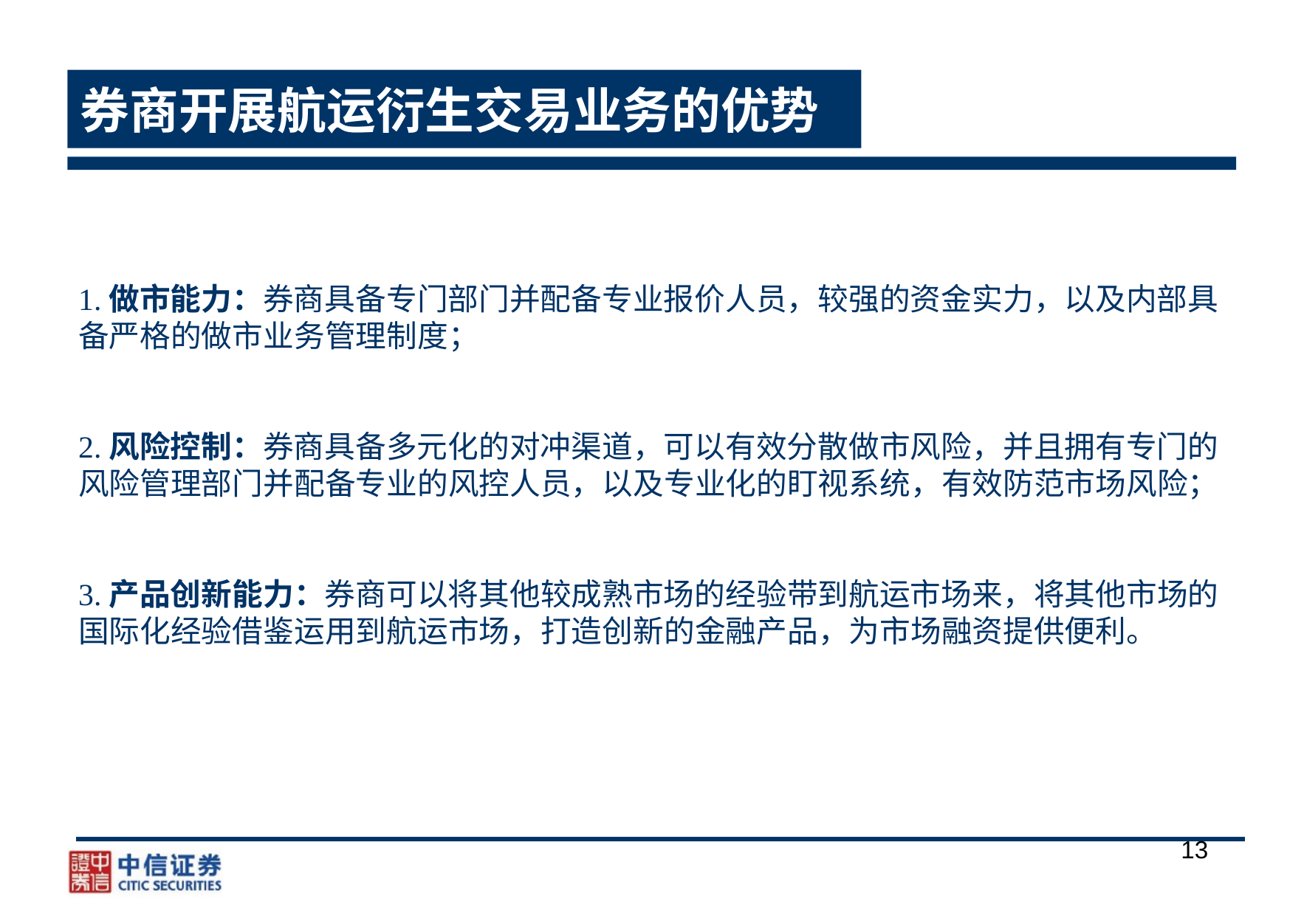

# 券商开展航运衍生交易业务的优势

1.做市能力：券商具备专门部门并配备专业报价人员，较强的资金实力，以及内部具备严格的做市业务管理制度；

2.风险控制：券商具备多元化的对冲渠道，可以有效分散做市风险，并且拥有专门的风险管理部门并配备专业的风控人员，以及专业化的盯视系统，有效防范市场风险；

3.产品创新能力：券商可以将其他较成熟市场的经验带到航运市场来，将其他市场的国际化经验借鉴运用到航运市场，打造创新的金融产品，为市场融资提供便利。
13